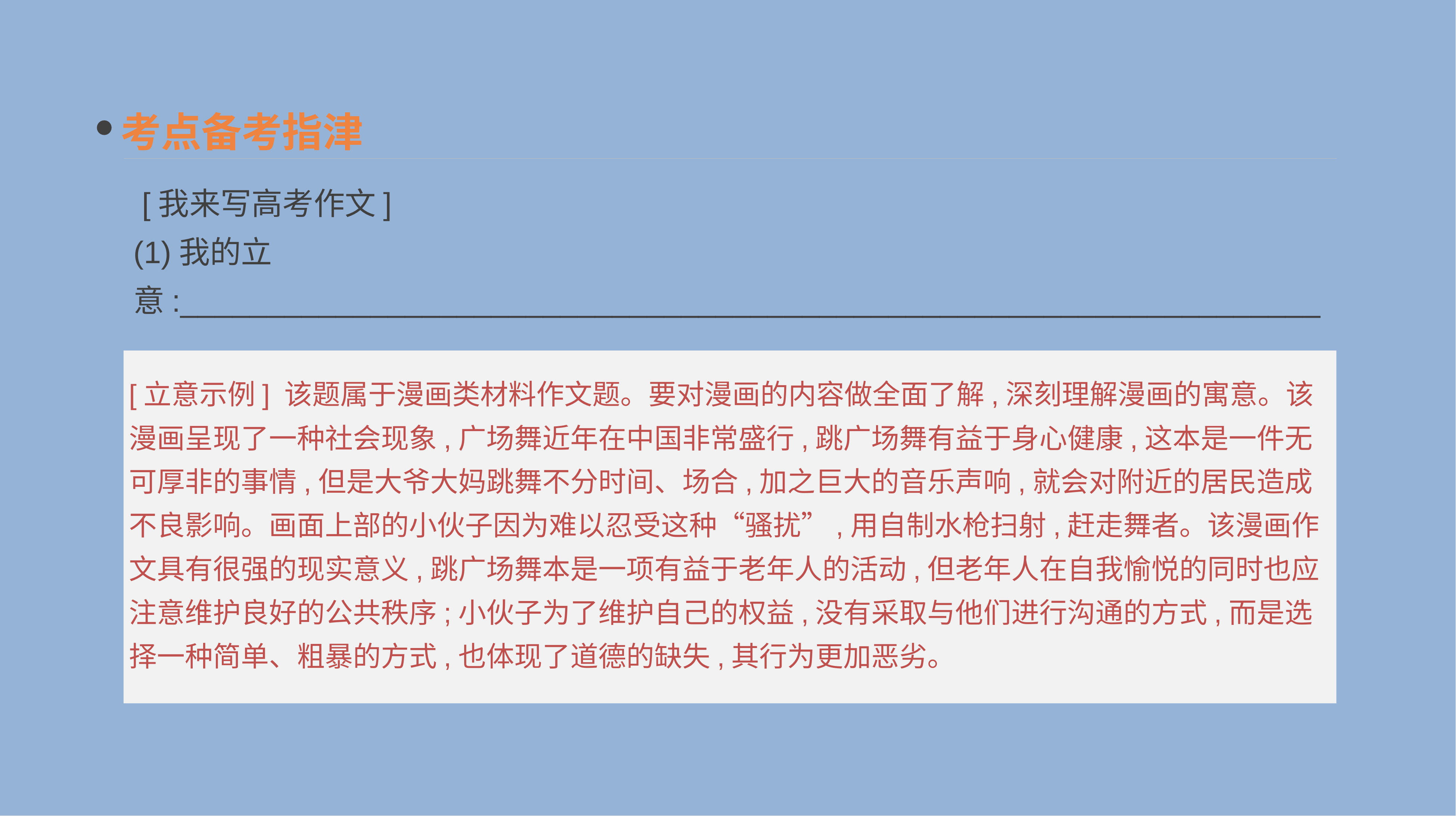

考点备考指津

 [我来写高考作文]
(1)我的立意:_________________________________________________________________________
(2)我的题目:_________________________________________________________________________

[立意示例] 该题属于漫画类材料作文题。要对漫画的内容做全面了解,深刻理解漫画的寓意。该漫画呈现了一种社会现象,广场舞近年在中国非常盛行,跳广场舞有益于身心健康,这本是一件无可厚非的事情,但是大爷大妈跳舞不分时间、场合,加之巨大的音乐声响,就会对附近的居民造成不良影响。画面上部的小伙子因为难以忍受这种“骚扰”,用自制水枪扫射,赶走舞者。该漫画作文具有很强的现实意义,跳广场舞本是一项有益于老年人的活动,但老年人在自我愉悦的同时也应注意维护良好的公共秩序;小伙子为了维护自己的权益,没有采取与他们进行沟通的方式,而是选择一种简单、粗暴的方式,也体现了道德的缺失,其行为更加恶劣。